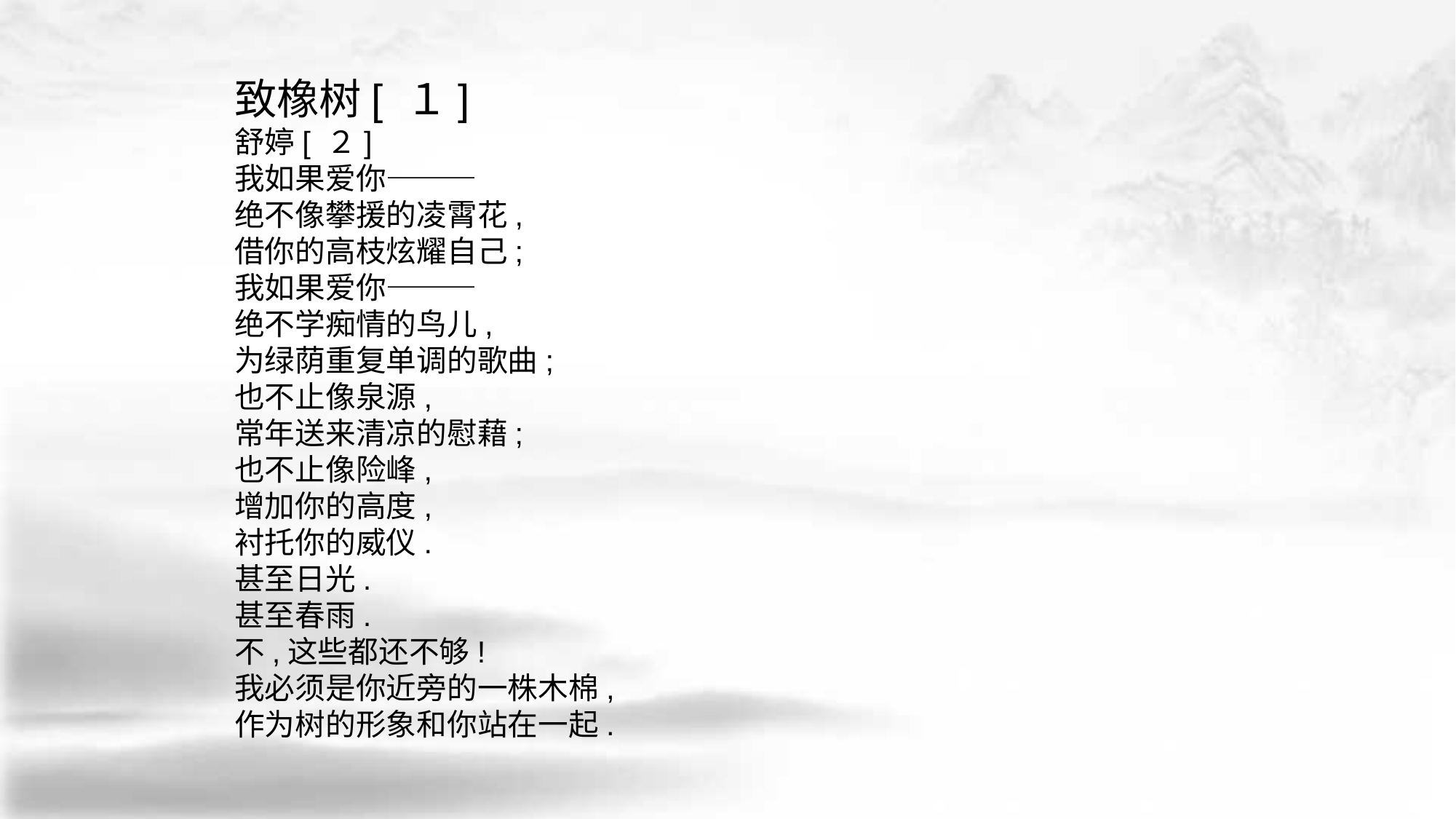

致橡树[ １]
舒婷[ ２]
我如果爱你———
绝不像攀援的凌霄花,
借你的高枝炫耀自己;
我如果爱你———
绝不学痴情的鸟儿,
为绿荫重复单调的歌曲;
也不止像泉源,
常年送来清凉的慰藉;
也不止像险峰,
增加你的高度,
衬托你的威仪.
甚至日光.
甚至春雨.
不,这些都还不够!
我必须是你近旁的一株木棉,
作为树的形象和你站在一起.